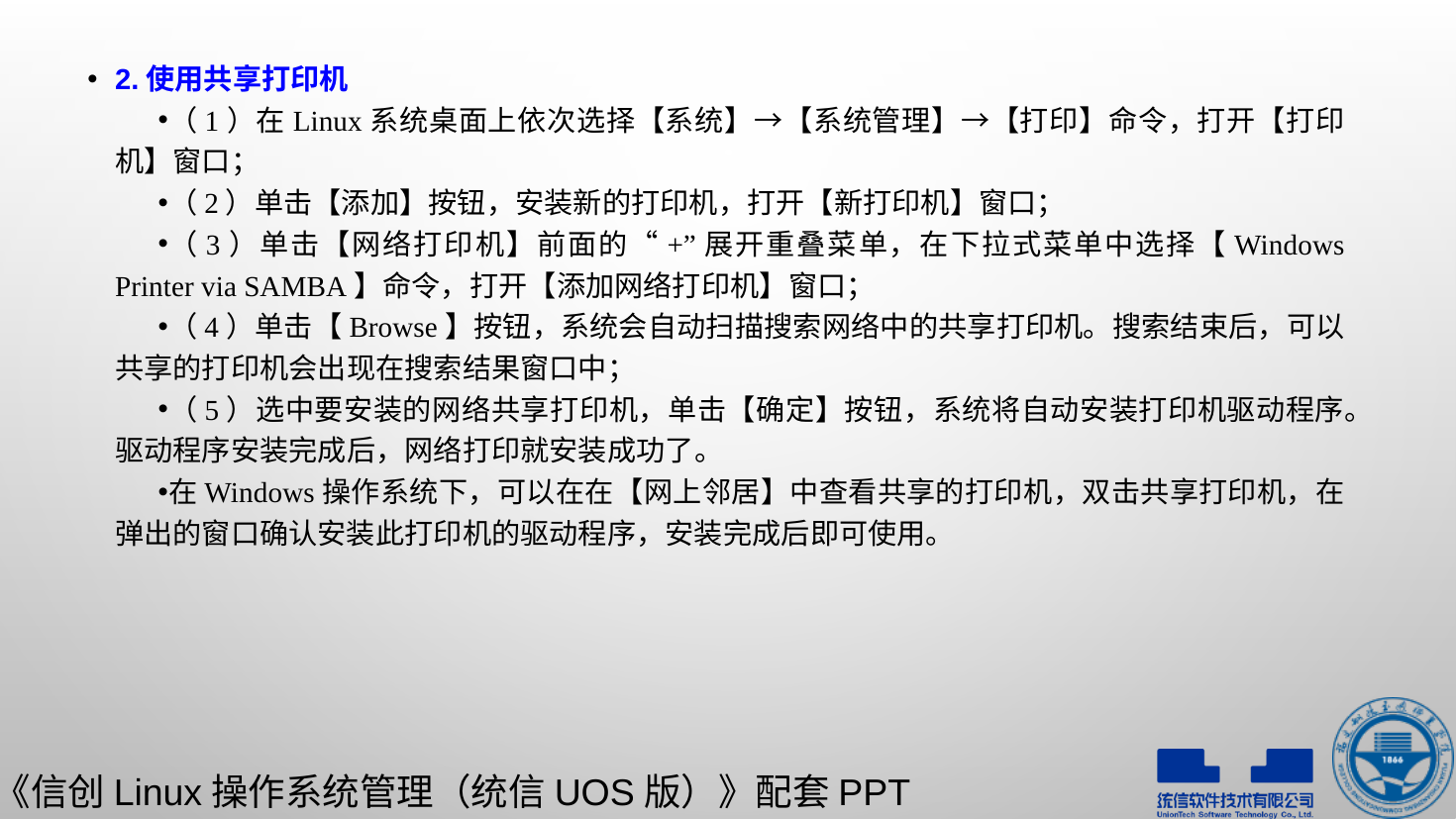

2.使用共享打印机
（1）在Linux系统桌面上依次选择【系统】→【系统管理】→【打印】命令，打开【打印机】窗口；
（2）单击【添加】按钮，安装新的打印机，打开【新打印机】窗口；
（3）单击【网络打印机】前面的“+”展开重叠菜单，在下拉式菜单中选择【Windows Printer via SAMBA】命令，打开【添加网络打印机】窗口；
（4）单击【Browse】按钮，系统会自动扫描搜索网络中的共享打印机。搜索结束后，可以共享的打印机会出现在搜索结果窗口中；
（5）选中要安装的网络共享打印机，单击【确定】按钮，系统将自动安装打印机驱动程序。驱动程序安装完成后，网络打印就安装成功了。
在Windows操作系统下，可以在在【网上邻居】中查看共享的打印机，双击共享打印机，在弹出的窗口确认安装此打印机的驱动程序，安装完成后即可使用。